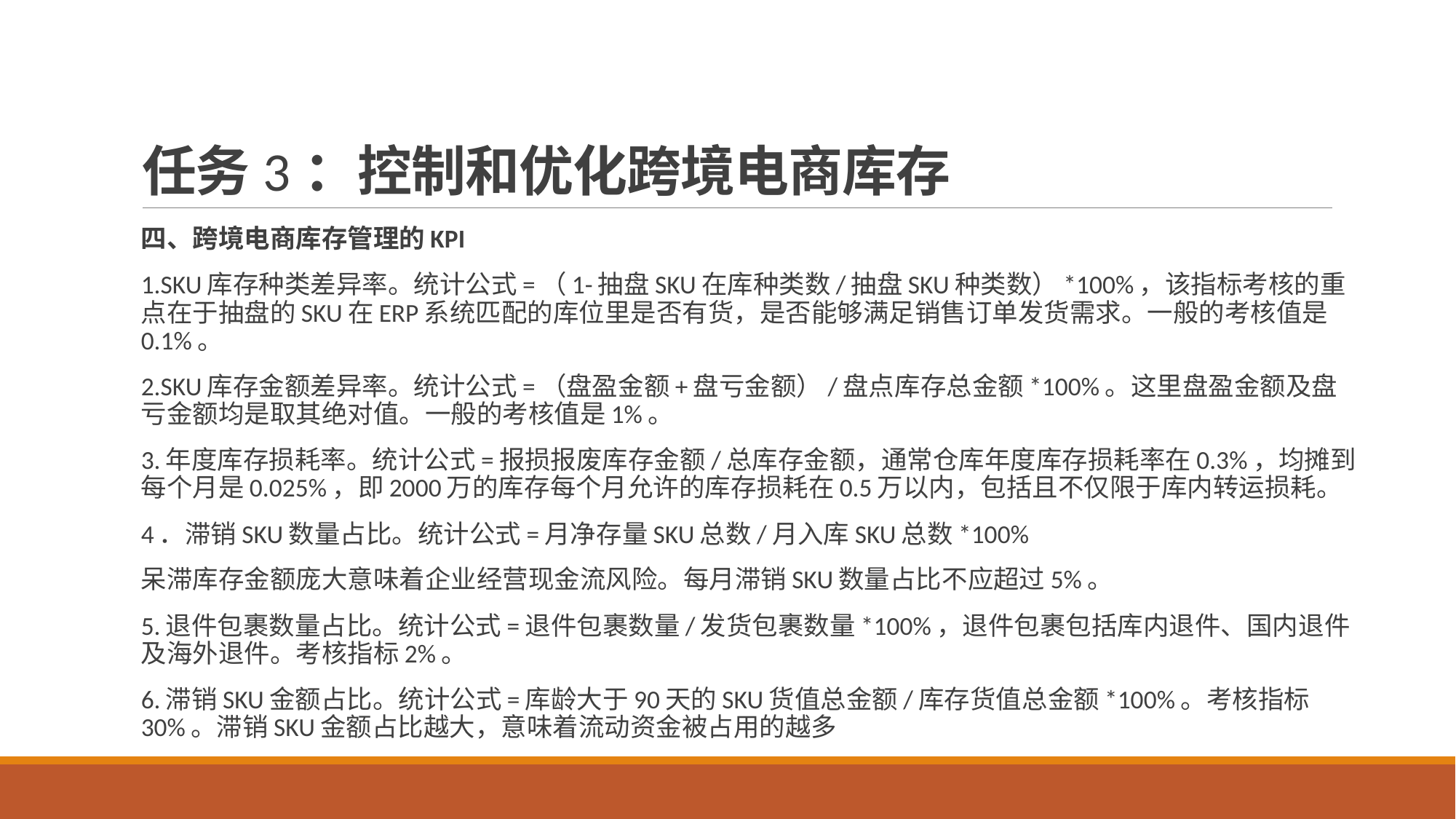

# 任务3：控制和优化跨境电商库存
四、跨境电商库存管理的KPI
1.SKU库存种类差异率。统计公式=（1-抽盘SKU在库种类数/抽盘SKU种类数）*100%，该指标考核的重点在于抽盘的SKU在ERP系统匹配的库位里是否有货，是否能够满足销售订单发货需求。一般的考核值是0.1%。
2.SKU库存金额差异率。统计公式=（盘盈金额+盘亏金额）/盘点库存总金额*100%。这里盘盈金额及盘亏金额均是取其绝对值。一般的考核值是1%。
3.年度库存损耗率。统计公式=报损报废库存金额/总库存金额，通常仓库年度库存损耗率在0.3%，均摊到每个月是0.025%，即2000万的库存每个月允许的库存损耗在0.5万以内，包括且不仅限于库内转运损耗。
4．滞销SKU数量占比。统计公式=月净存量SKU总数/月入库SKU总数*100%
呆滞库存金额庞大意味着企业经营现金流风险。每月滞销SKU数量占比不应超过5%。
5.退件包裹数量占比。统计公式=退件包裹数量/发货包裹数量*100%，退件包裹包括库内退件、国内退件及海外退件。考核指标2%。
6.滞销SKU金额占比。统计公式=库龄大于90天的SKU货值总金额/库存货值总金额*100%。考核指标30%。滞销SKU金额占比越大，意味着流动资金被占用的越多